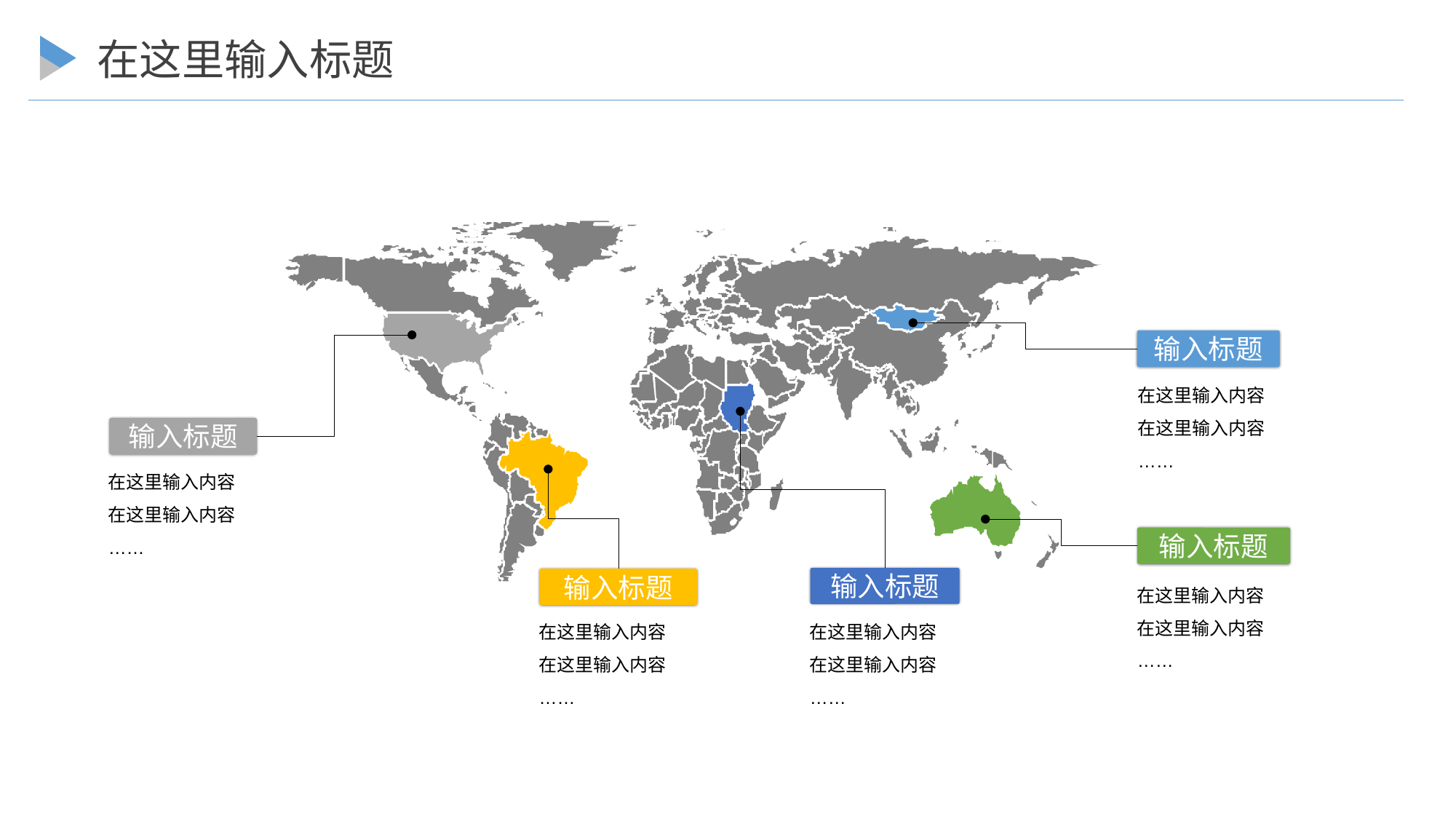

在这里输入标题

输入标题
在这里输入内容
在这里输入内容
……
输入标题
在这里输入内容
在这里输入内容
……
输入标题
在这里输入内容
在这里输入内容
……
输入标题
输入标题
在这里输入内容
在这里输入内容
……
在这里输入内容
在这里输入内容
……